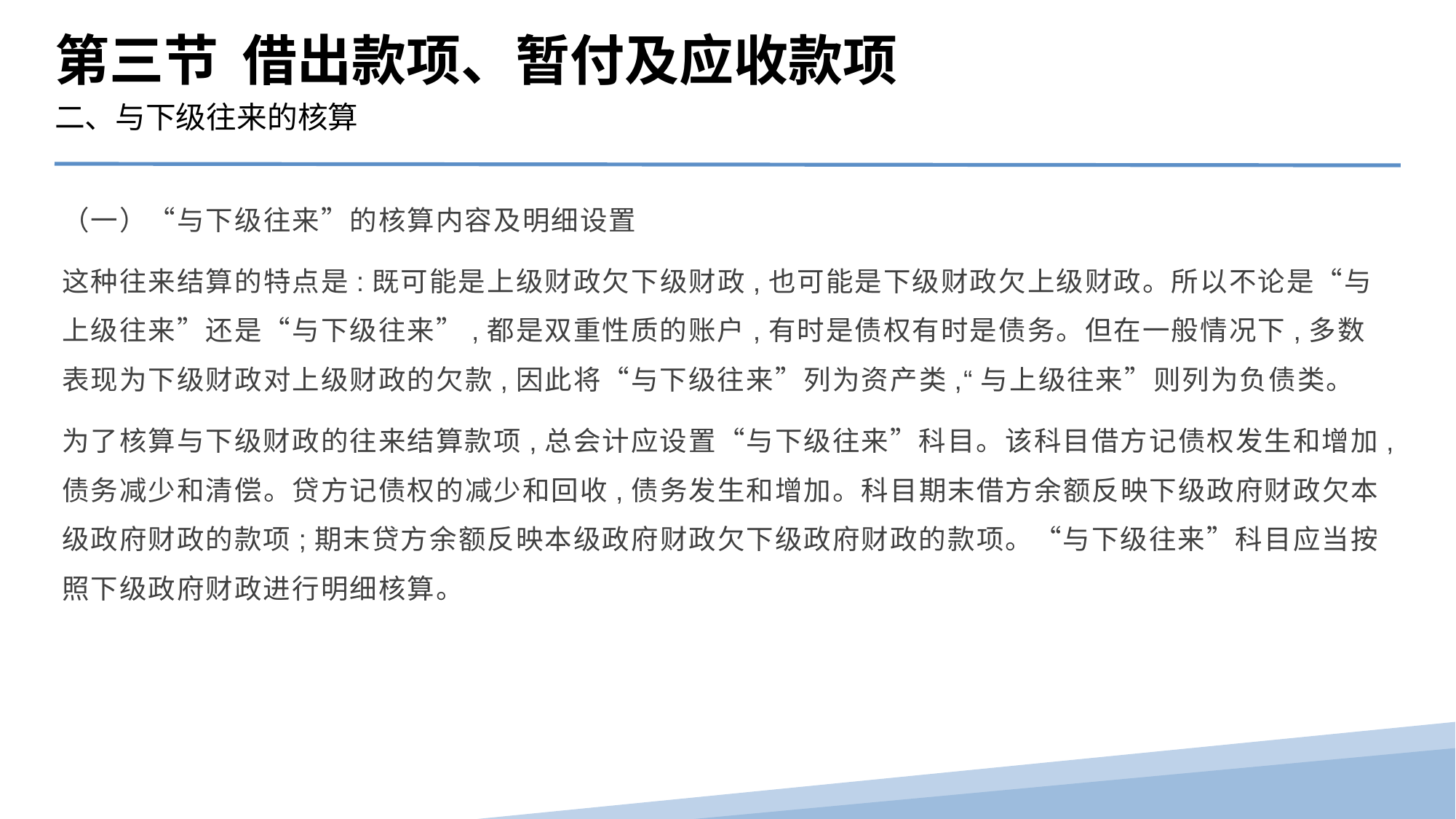

第三节  借出款项、暂付及应收款项
二、与下级往来的核算
（一）“与下级往来”的核算内容及明细设置
这种往来结算的特点是:既可能是上级财政欠下级财政,也可能是下级财政欠上级财政。所以不论是“与上级往来”还是“与下级往来”,都是双重性质的账户,有时是债权有时是债务。但在一般情况下,多数表现为下级财政对上级财政的欠款,因此将“与下级往来”列为资产类,“与上级往来”则列为负债类。
为了核算与下级财政的往来结算款项,总会计应设置“与下级往来”科目。该科目借方记债权发生和增加,债务减少和清偿。贷方记债权的减少和回收,债务发生和增加。科目期末借方余额反映下级政府财政欠本级政府财政的款项;期末贷方余额反映本级政府财政欠下级政府财政的款项。“与下级往来”科目应当按照下级政府财政进行明细核算。